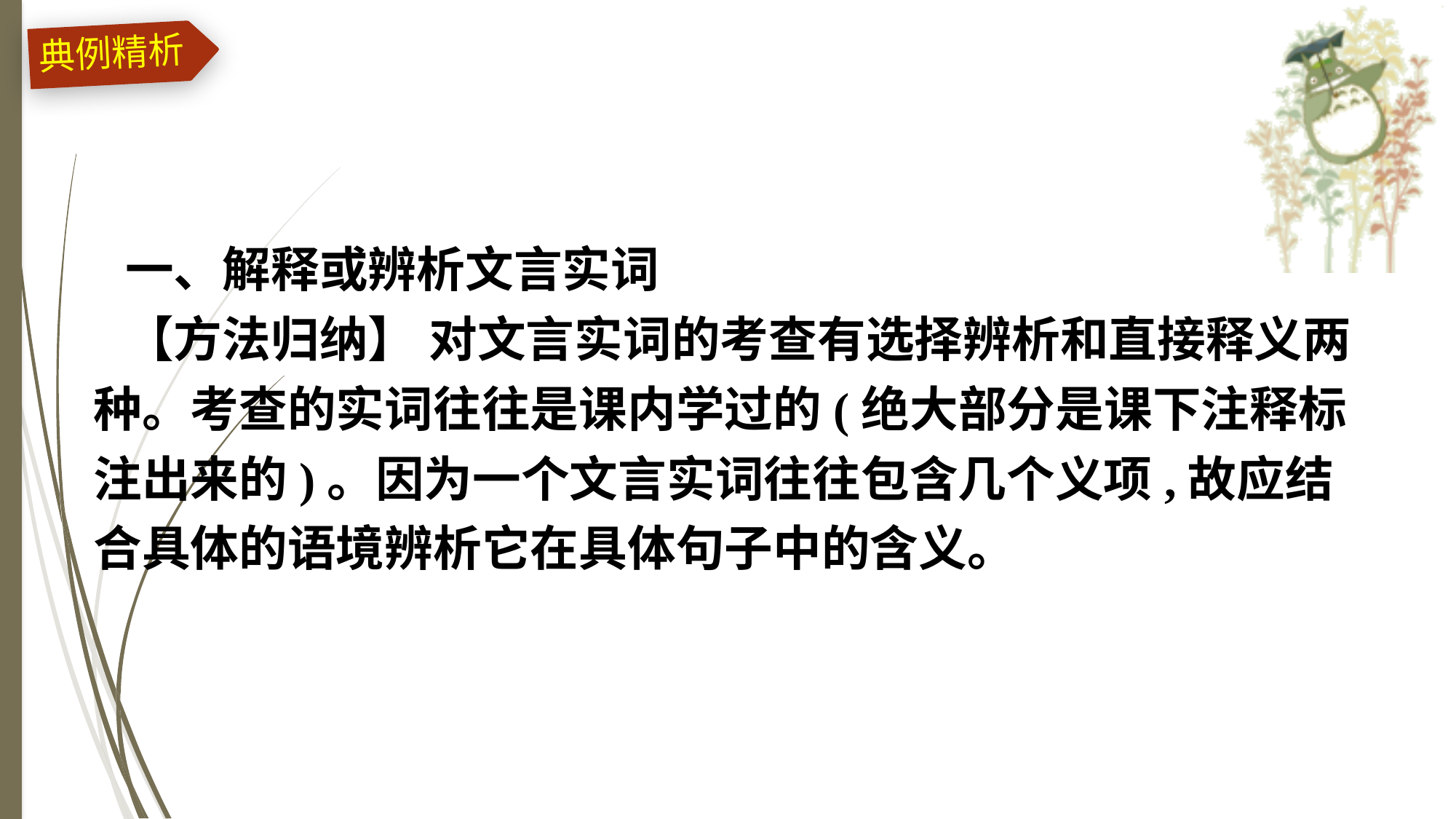

典例精析
一、解释或辨析文言实词
【方法归纳】 对文言实词的考查有选择辨析和直接释义两种。考查的实词往往是课内学过的(绝大部分是课下注释标注出来的)。因为一个文言实词往往包含几个义项,故应结合具体的语境辨析它在具体句子中的含义。